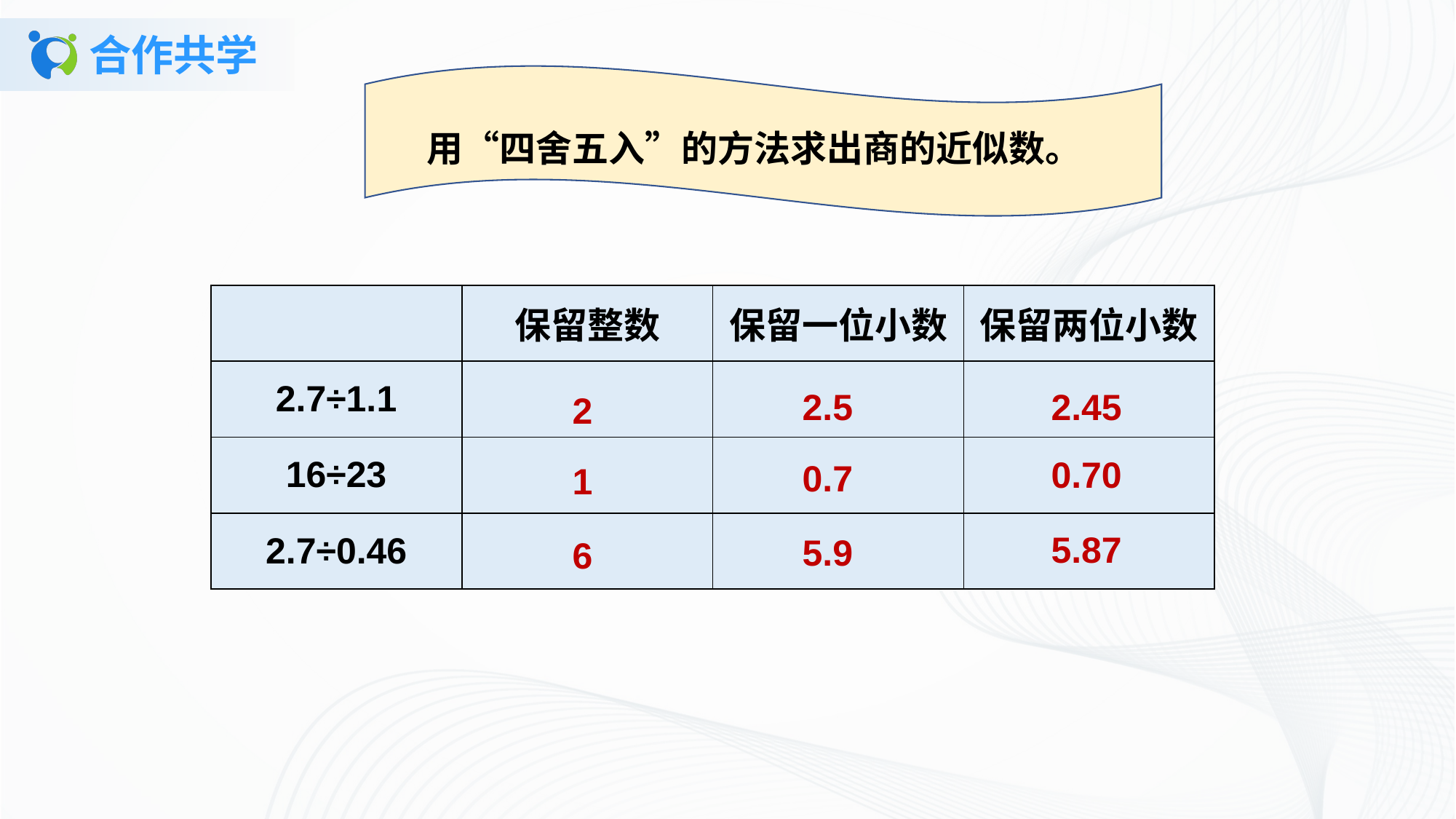

# 合作共学

用“四舍五入”的方法求出商的近似数。
|  | 保留整数 | 保留一位小数 | 保留两位小数 |
| --- | --- | --- | --- |
| 2.7÷1.1 |  |  |  |
| 16÷23 |  |  |  |
| 2.7÷0.46 |  |  |  |
2.5
2.45
2
0.70
0.7
1
5.87
5.9
6